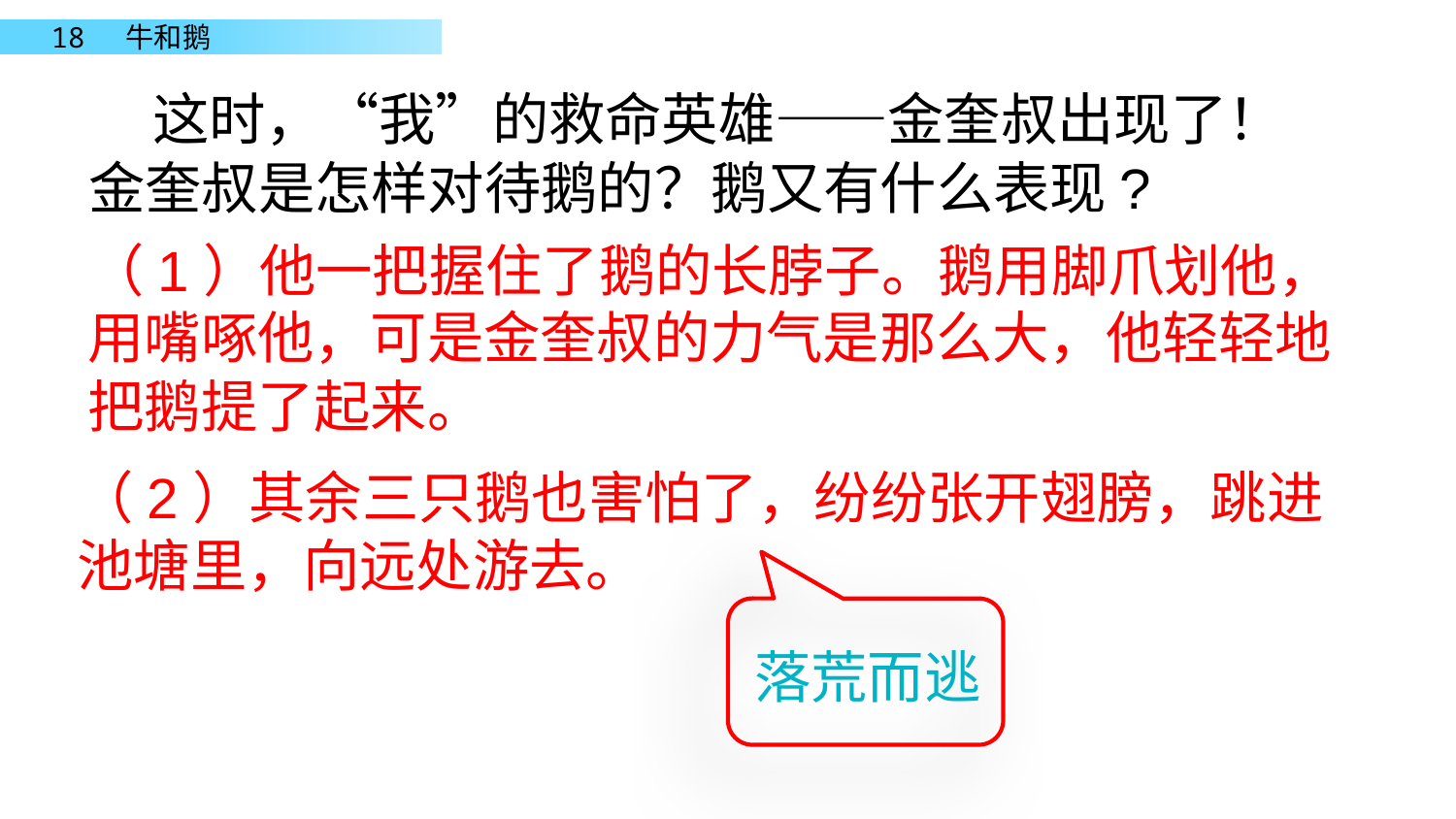

这时，“我”的救命英雄——金奎叔出现了！金奎叔是怎样对待鹅的？鹅又有什么表现?
（1）他一把握住了鹅的长脖子。鹅用脚爪划他，用嘴啄他，可是金奎叔的力气是那么大，他轻轻地把鹅提了起来。
（2）其余三只鹅也害怕了，纷纷张开翅膀，跳进池塘里，向远处游去。

落荒而逃